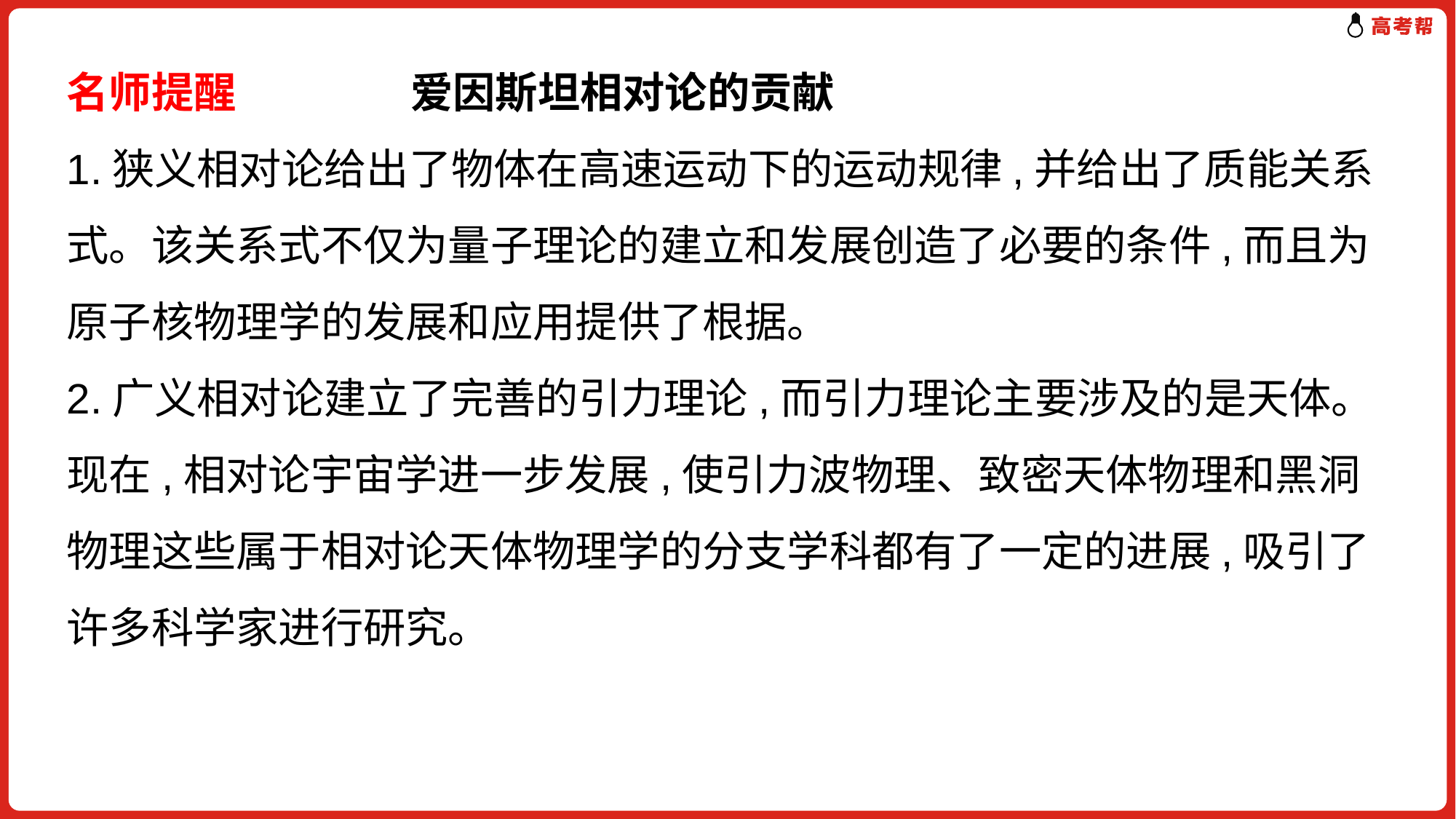

名师提醒　　　     爱因斯坦相对论的贡献
1.狭义相对论给出了物体在高速运动下的运动规律,并给出了质能关系式。该关系式不仅为量子理论的建立和发展创造了必要的条件,而且为原子核物理学的发展和应用提供了根据。
2.广义相对论建立了完善的引力理论,而引力理论主要涉及的是天体。现在,相对论宇宙学进一步发展,使引力波物理、致密天体物理和黑洞物理这些属于相对论天体物理学的分支学科都有了一定的进展,吸引了许多科学家进行研究。